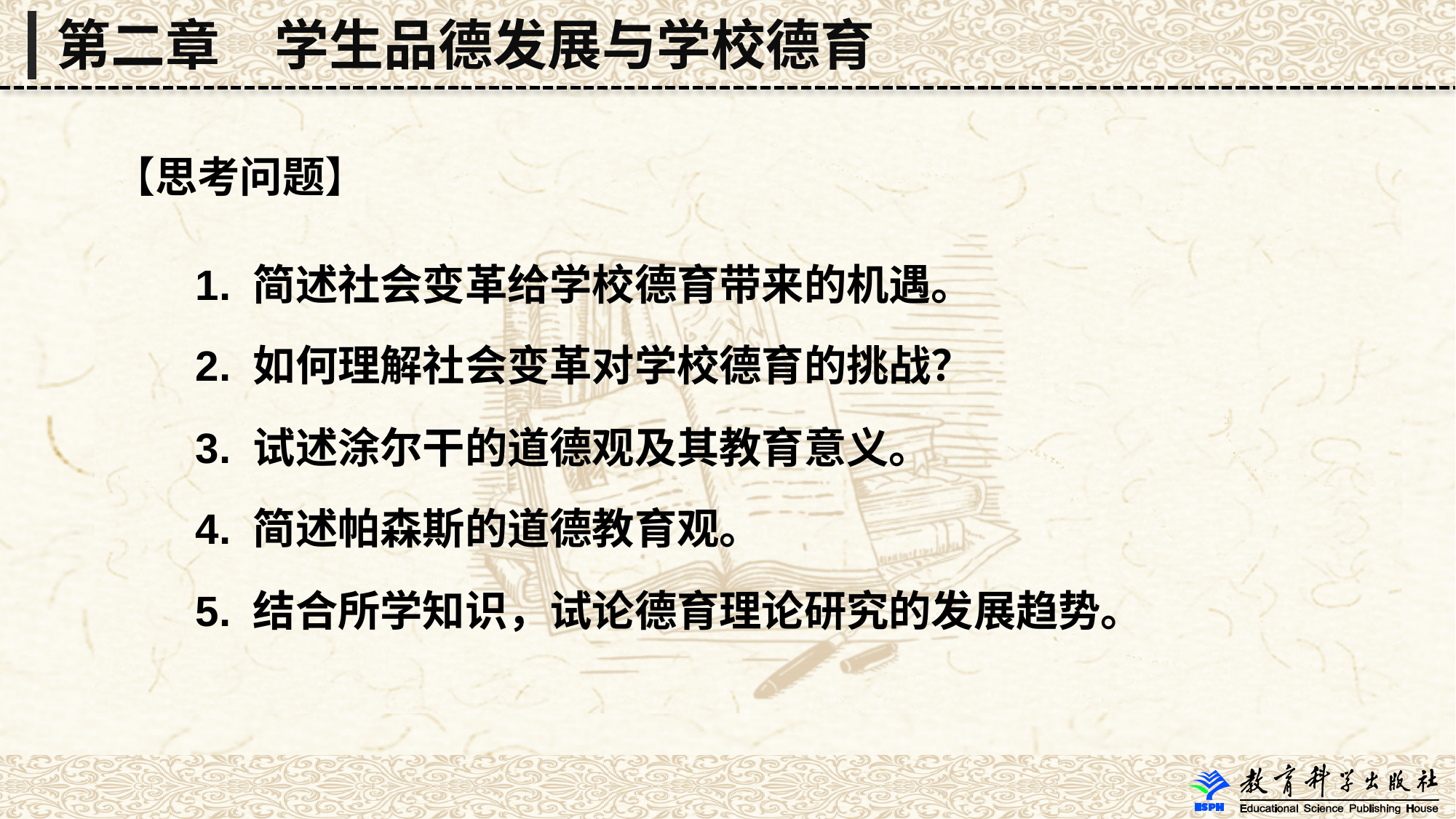

第二章　学生品德发展与学校德育
【思考问题】

       1. 简述社会变革给学校德育带来的机遇。
       2. 如何理解社会变革对学校德育的挑战？
       3. 试述涂尔干的道德观及其教育意义。
       4. 简述帕森斯的道德教育观。
       5. 结合所学知识，试论德育理论研究的发展趋势。